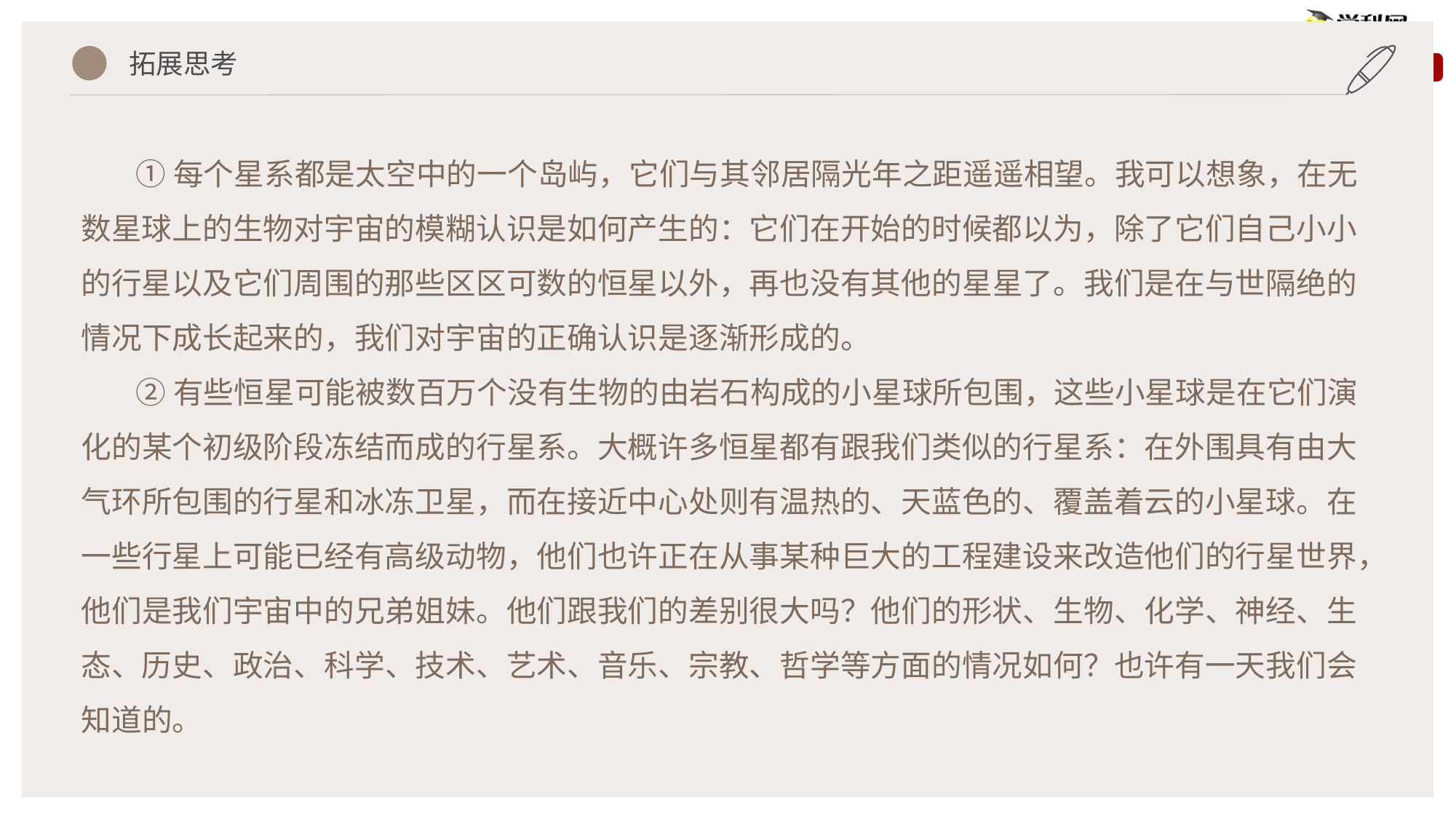

拓展思考

①每个星系都是太空中的一个岛屿，它们与其邻居隔光年之距遥遥相望。我可以想象，在无数星球上的生物对宇宙的模糊认识是如何产生的：它们在开始的时候都以为，除了它们自己小小的行星以及它们周围的那些区区可数的恒星以外，再也没有其他的星星了。我们是在与世隔绝的情况下成长起来的，我们对宇宙的正确认识是逐渐形成的。
②有些恒星可能被数百万个没有生物的由岩石构成的小星球所包围，这些小星球是在它们演化的某个初级阶段冻结而成的行星系。大概许多恒星都有跟我们类似的行星系：在外围具有由大气环所包围的行星和冰冻卫星，而在接近中心处则有温热的、天蓝色的、覆盖着云的小星球。在一些行星上可能已经有高级动物，他们也许正在从事某种巨大的工程建设来改造他们的行星世界，他们是我们宇宙中的兄弟姐妹。他们跟我们的差别很大吗？他们的形状、生物、化学、神经、生态、历史、政治、科学、技术、艺术、音乐、宗教、哲学等方面的情况如何？也许有一天我们会知道的。